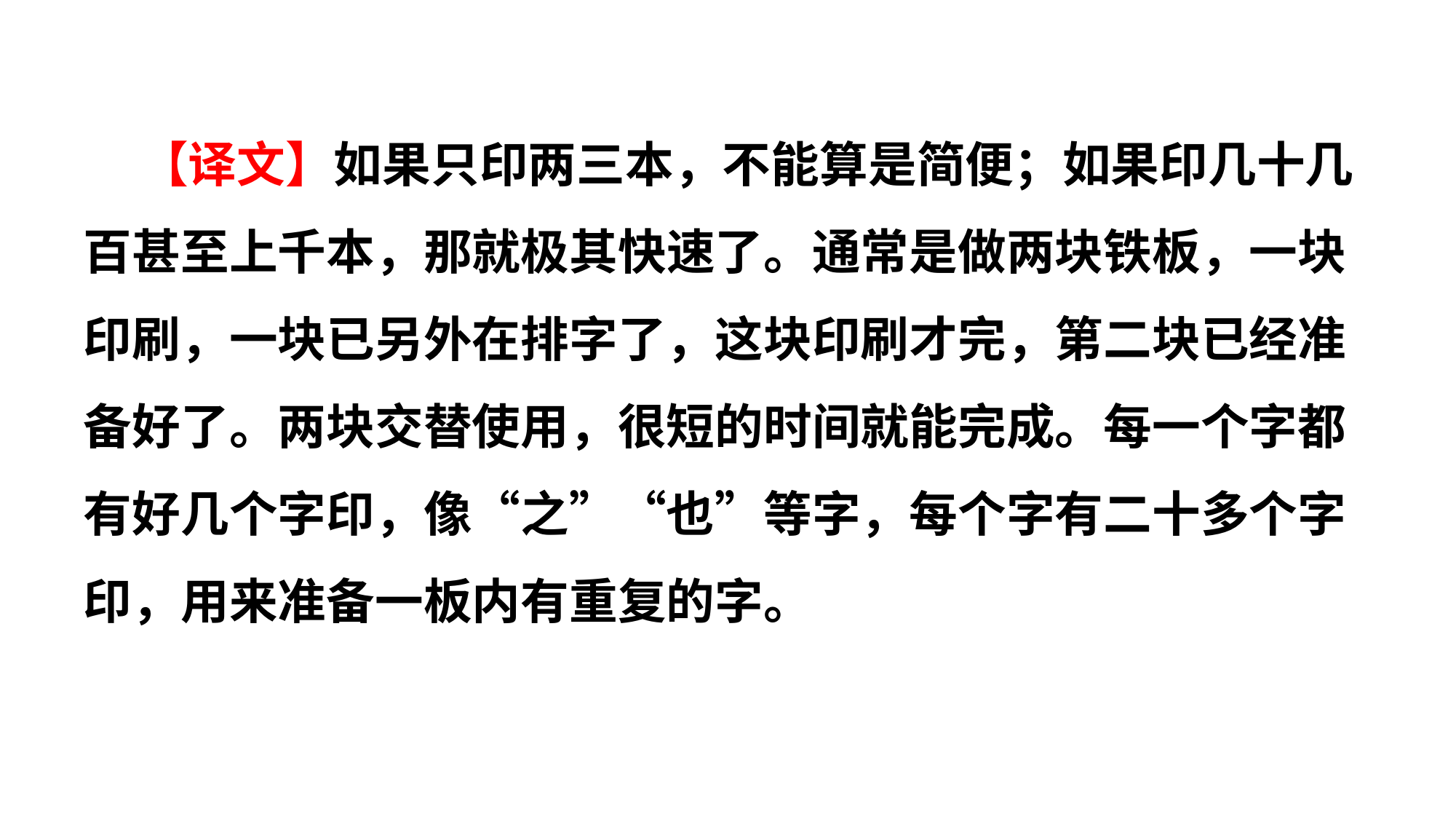

【译文】如果只印两三本，不能算是简便；如果印几十几百甚至上千本，那就极其快速了。通常是做两块铁板，一块印刷，一块已另外在排字了，这块印刷才完，第二块已经准备好了。两块交替使用，很短的时间就能完成。每一个字都有好几个字印，像“之”“也”等字，每个字有二十多个字印，用来准备一板内有重复的字。